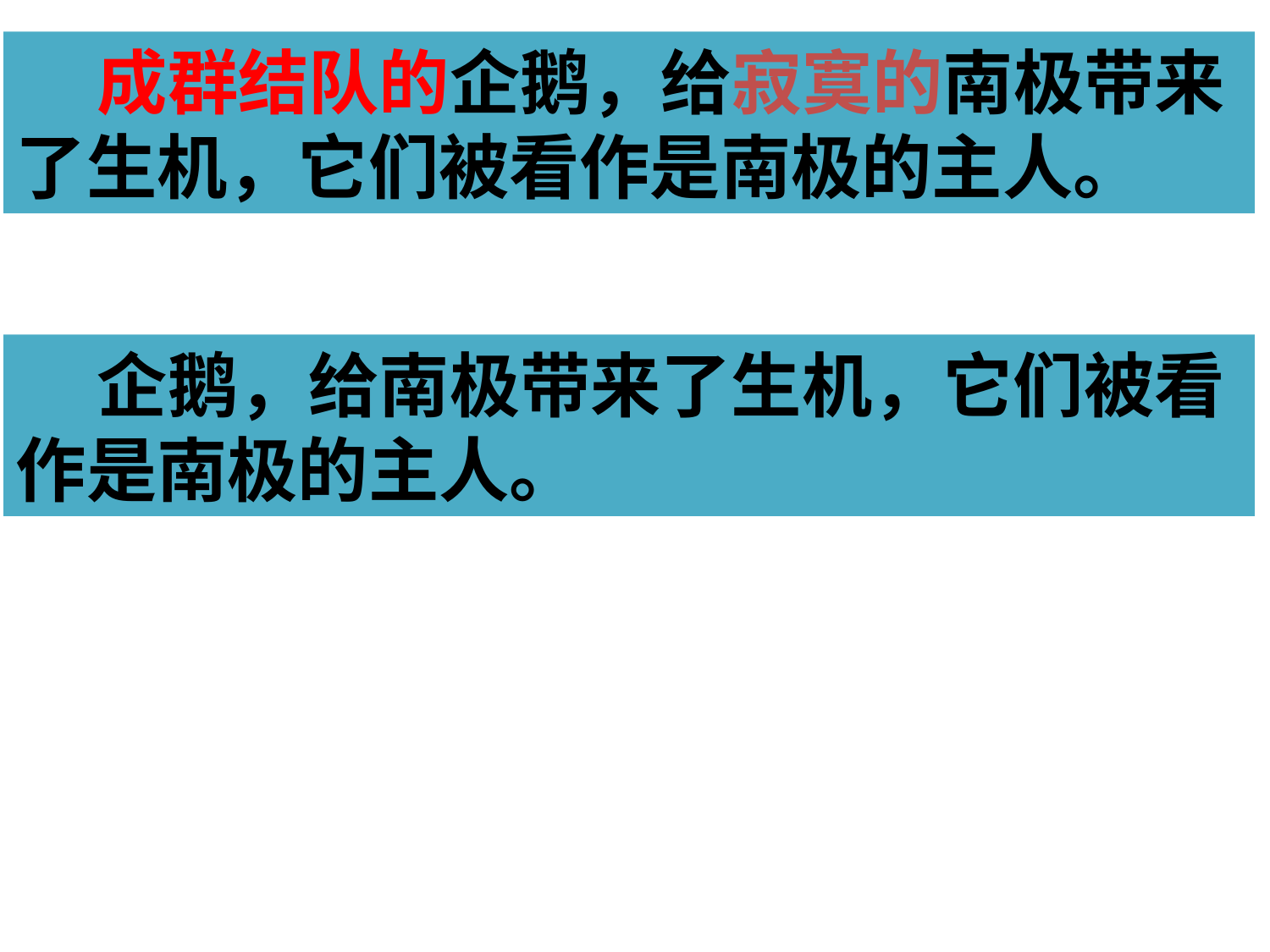

成群结队的企鹅，给寂寞的南极带来了生机，它们被看作是南极的主人。
    企鹅，给南极带来了生机，它们被看作是南极的主人。